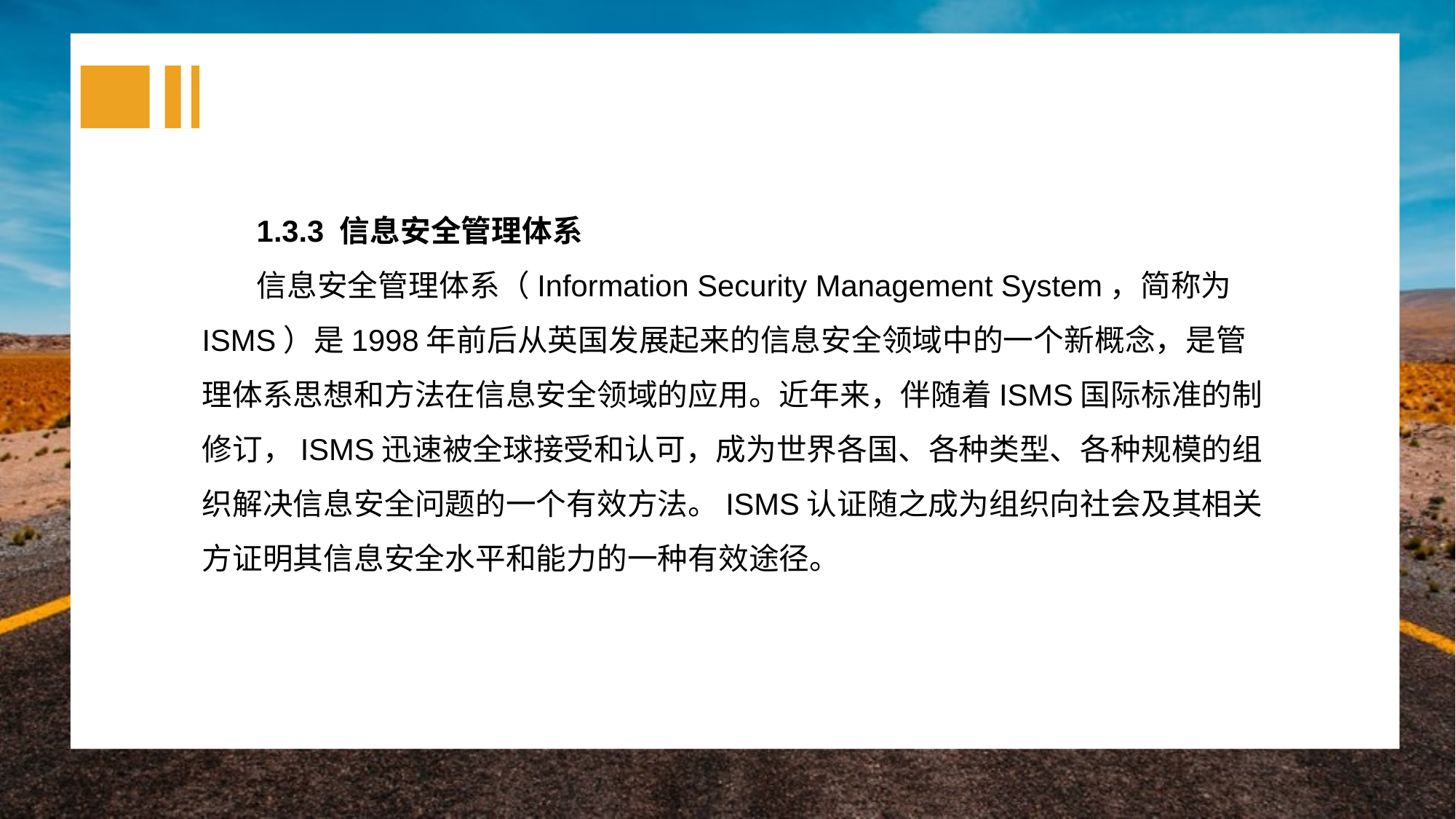

1.3.3 信息安全管理体系
信息安全管理体系（Information Security Management System，简称为ISMS）是1998年前后从英国发展起来的信息安全领域中的一个新概念，是管理体系思想和方法在信息安全领域的应用。近年来，伴随着ISMS国际标准的制修订，ISMS迅速被全球接受和认可，成为世界各国、各种类型、各种规模的组织解决信息安全问题的一个有效方法。ISMS认证随之成为组织向社会及其相关方证明其信息安全水平和能力的一种有效途径。